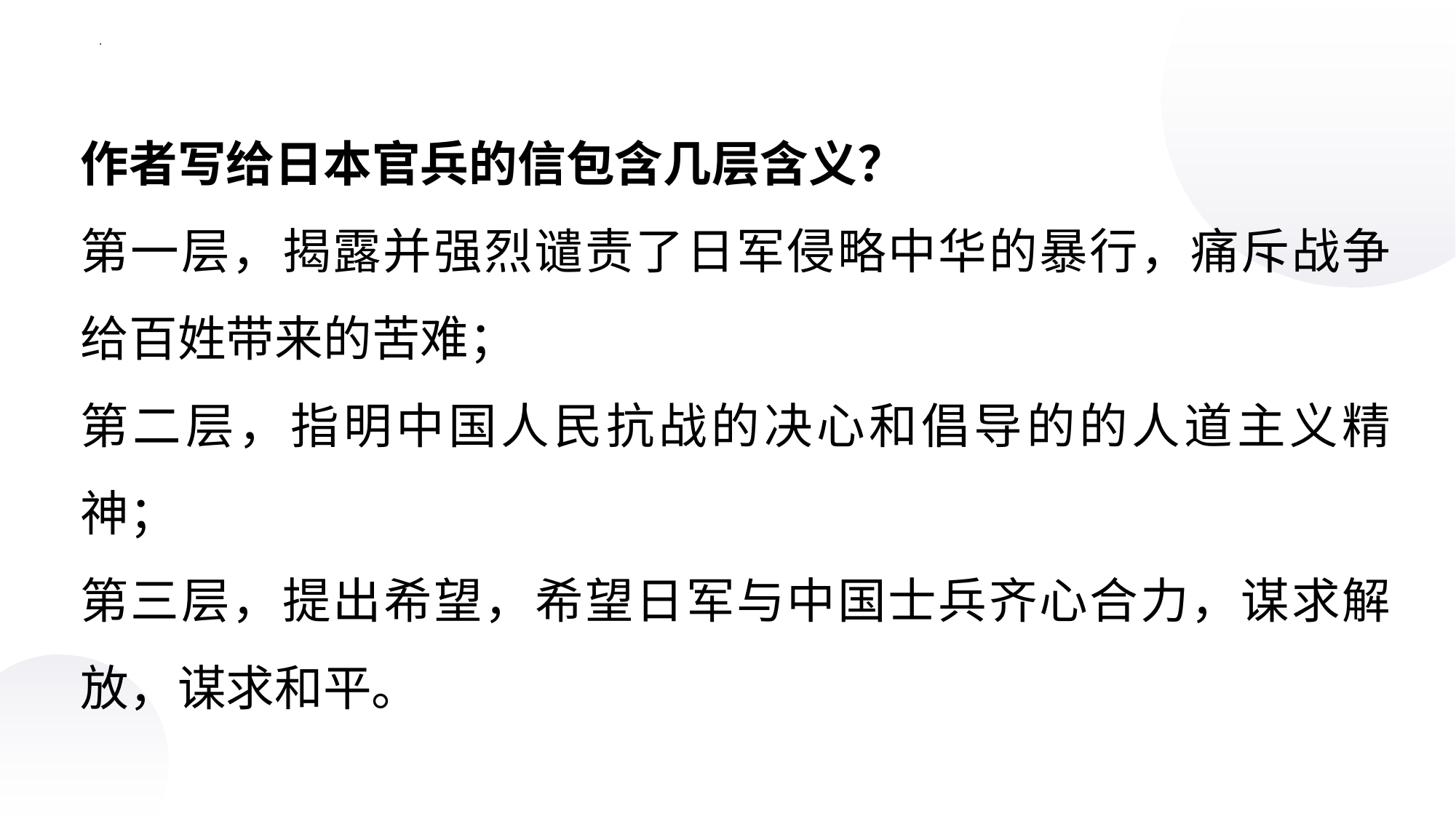

作者写给日本官兵的信包含几层含义？
第一层，揭露并强烈谴责了日军侵略中华的暴行，痛斥战争给百姓带来的苦难；
第二层，指明中国人民抗战的决心和倡导的的人道主义精神；
第三层，提出希望，希望日军与中国士兵齐心合力，谋求解放，谋求和平。